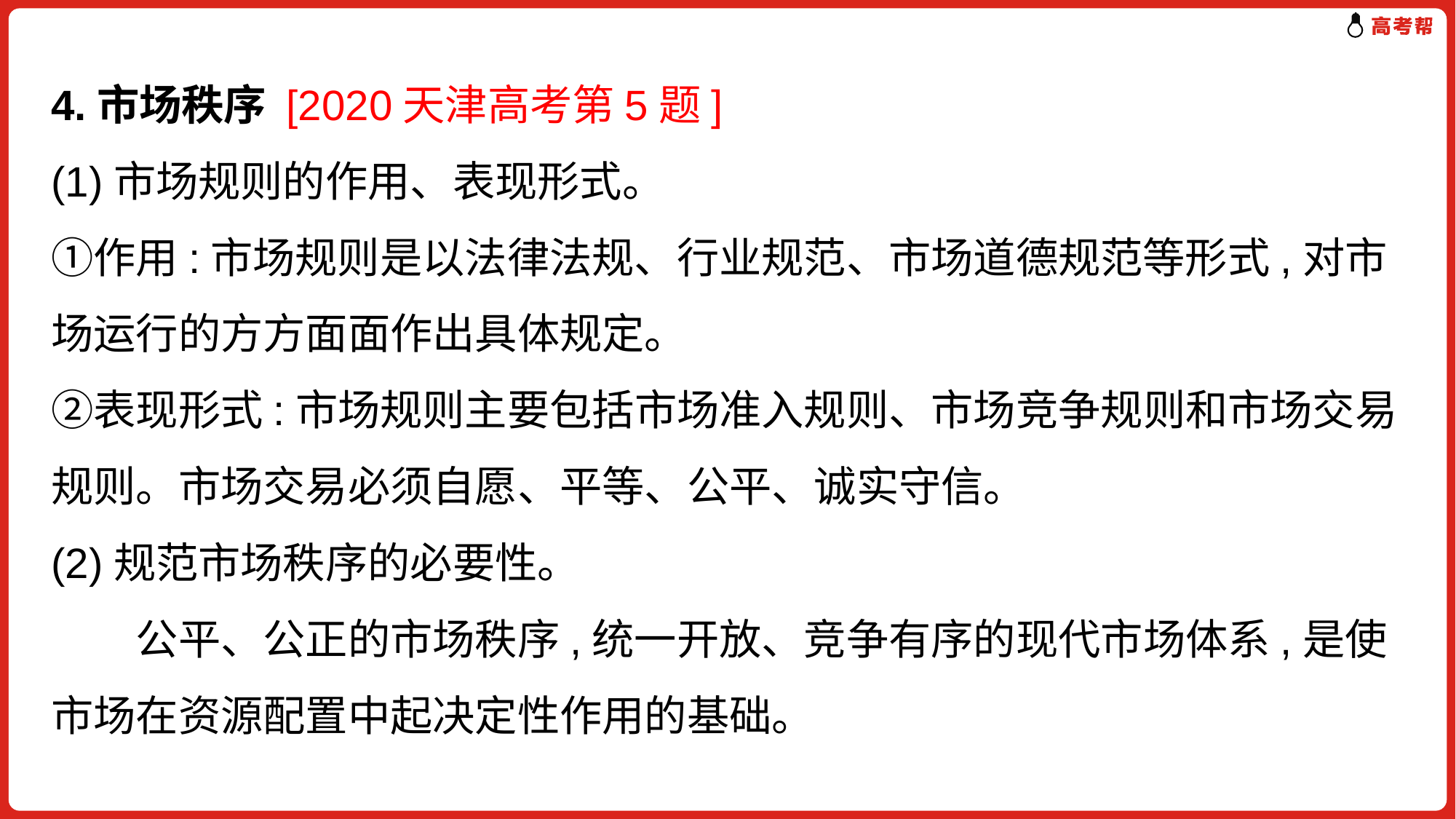

# 4.市场秩序 [2020天津高考第5题] (1)市场规则的作用、表现形式。 ①作用:市场规则是以法律法规、行业规范、市场道德规范等形式,对市场运行的方方面面作出具体规定。 ②表现形式:市场规则主要包括市场准入规则、市场竞争规则和市场交易规则。市场交易必须自愿、平等、公平、诚实守信。 (2)规范市场秩序的必要性。 　　公平、公正的市场秩序,统一开放、竞争有序的现代市场体系,是使市场在资源配置中起决定性作用的基础。